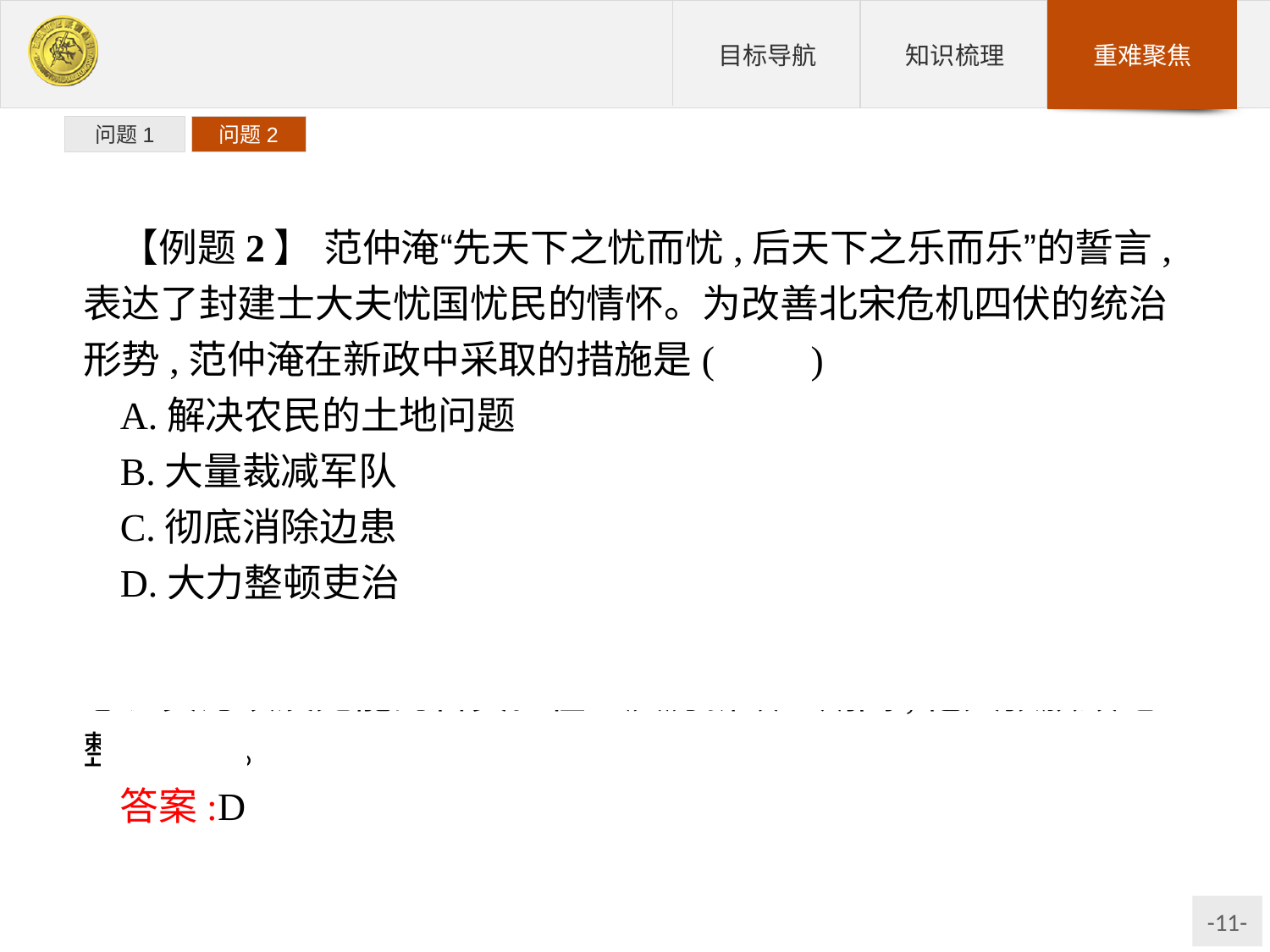

问题1
问题2
【例题2】 范仲淹“先天下之忧而忧,后天下之乐而乐”的誓言,表达了封建士大夫忧国忧民的情怀。为改善北宋危机四伏的统治形势,范仲淹在新政中采取的措施是(　　)
A.解决农民的土地问题
B.大量裁减军队
C.彻底消除边患
D.大力整顿吏治
解析:范仲淹认为,改革的中心问题是整顿吏治,裁减老朽、病患、贪污以及无能的官员。在“庆历新政”期间,他大张旗鼓地整顿吏治。
答案:D